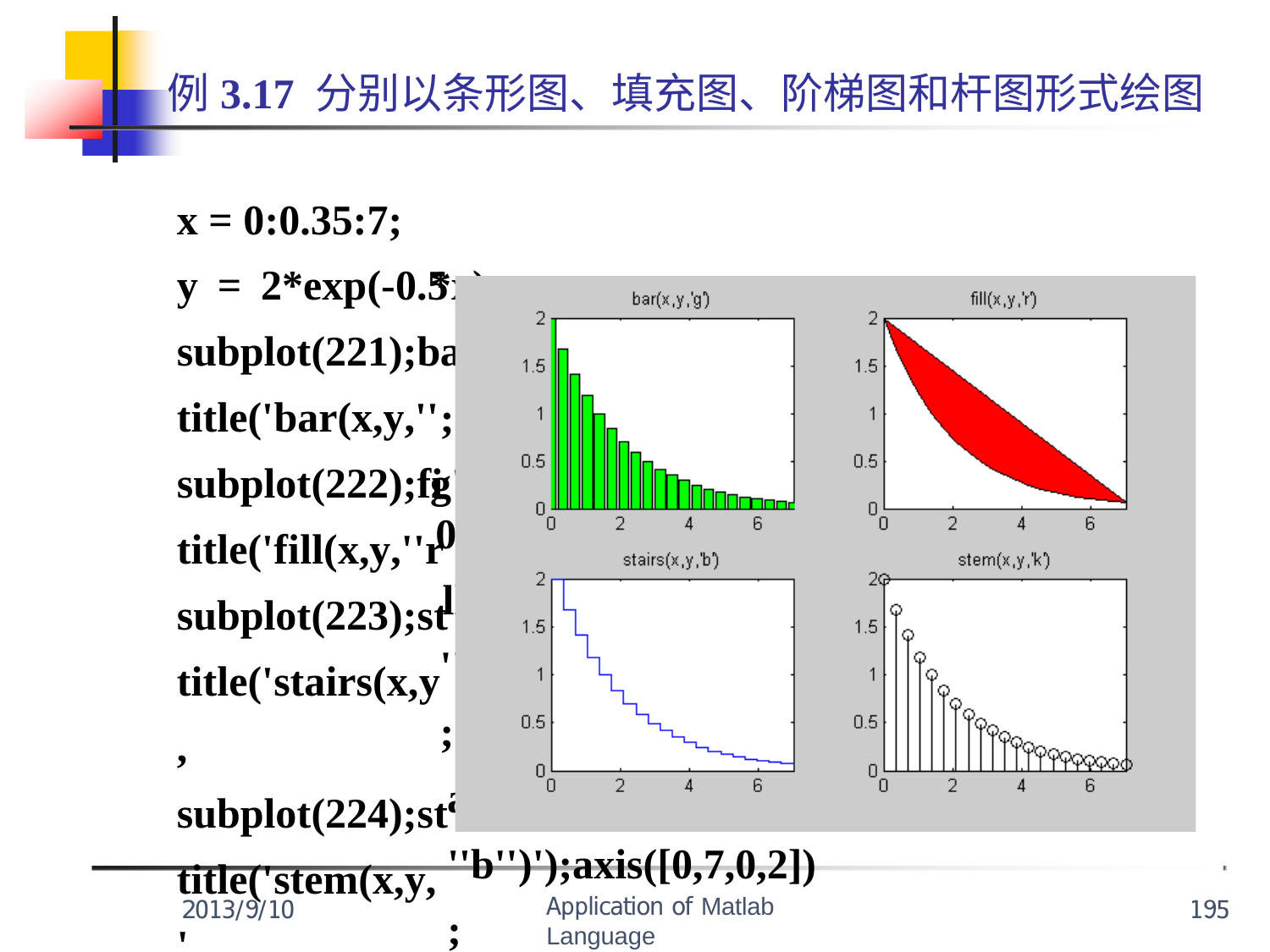

# 例3.17 分别以条形图、填充图、阶梯图和杆图形式绘图
x = 0:0.35:7;
y = 2*exp(-0.5 subplot(221);b title('bar(x,y,'' subplot(222);fi title('fill(x,y,''r subplot(223);st title('stairs(x,y, subplot(224);st title('stem(x,y,'
*x); ar(x,y,'g');

g'')');axis([0,7,0,2]);
ll(x,y,'r'); '')');axis([0,7,0,2]);
airs(x,y,'b'); ''b'')');axis([0,7,0,2]);
em(x,y,'k'); 'k'')');axis([0,7,0,2]);

Application of Matlab Language
2013/9/10
195